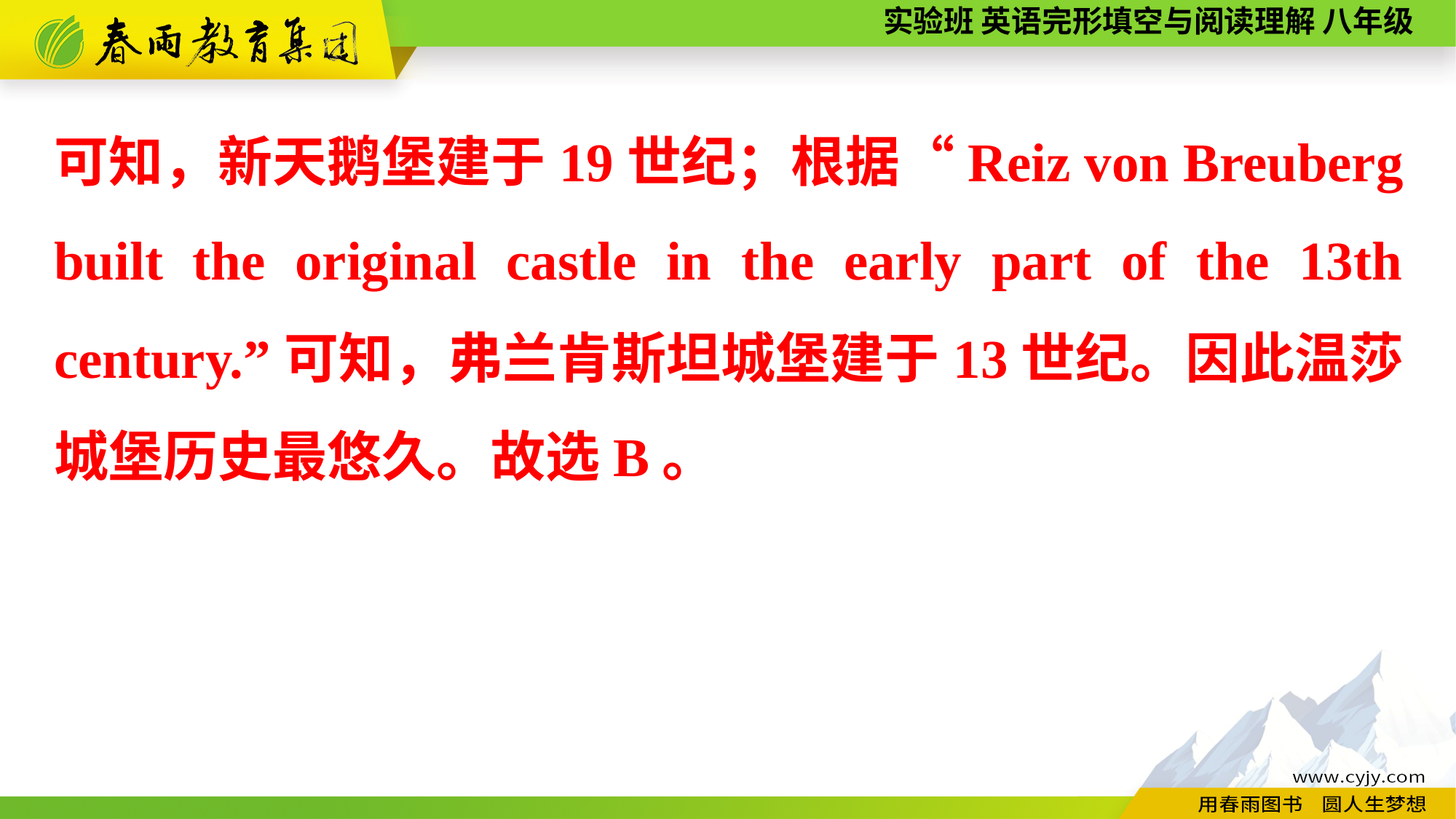

可知，新天鹅堡建于19世纪；根据“Reiz von Breuberg built the original castle in the early part of the 13th century.”可知，弗兰肯斯坦城堡建于13世纪。因此温莎城堡历史最悠久。故选B。